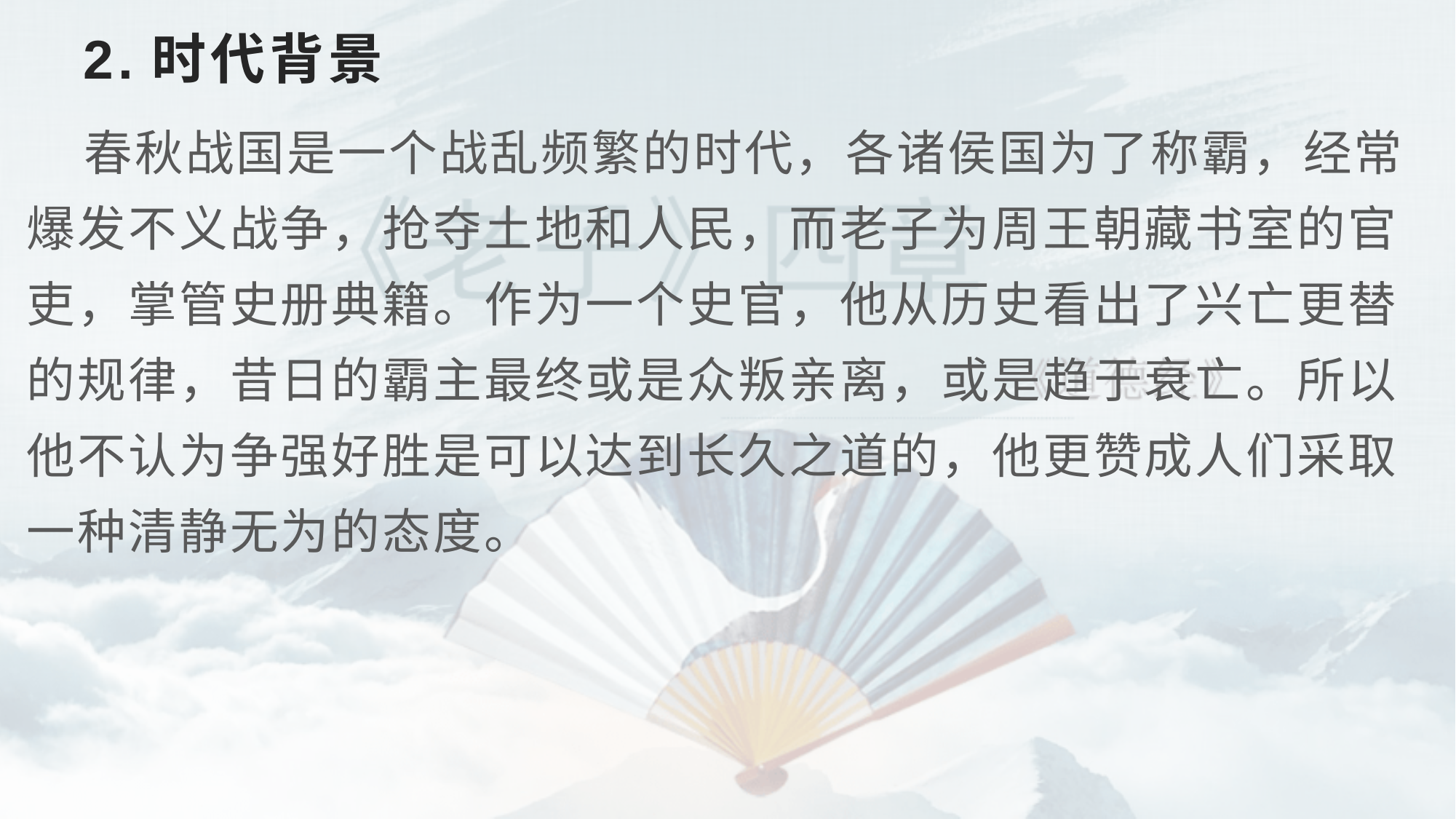

# 2.时代背景
    春秋战国是一个战乱频繁的时代，各诸侯国为了称霸，经常爆发不义战争，抢夺土地和人民，而老子为周王朝藏书室的官吏，掌管史册典籍。作为一个史官，他从历史看出了兴亡更替的规律，昔日的霸主最终或是众叛亲离，或是趋于衰亡。所以他不认为争强好胜是可以达到长久之道的，他更赞成人们采取一种清静无为的态度。